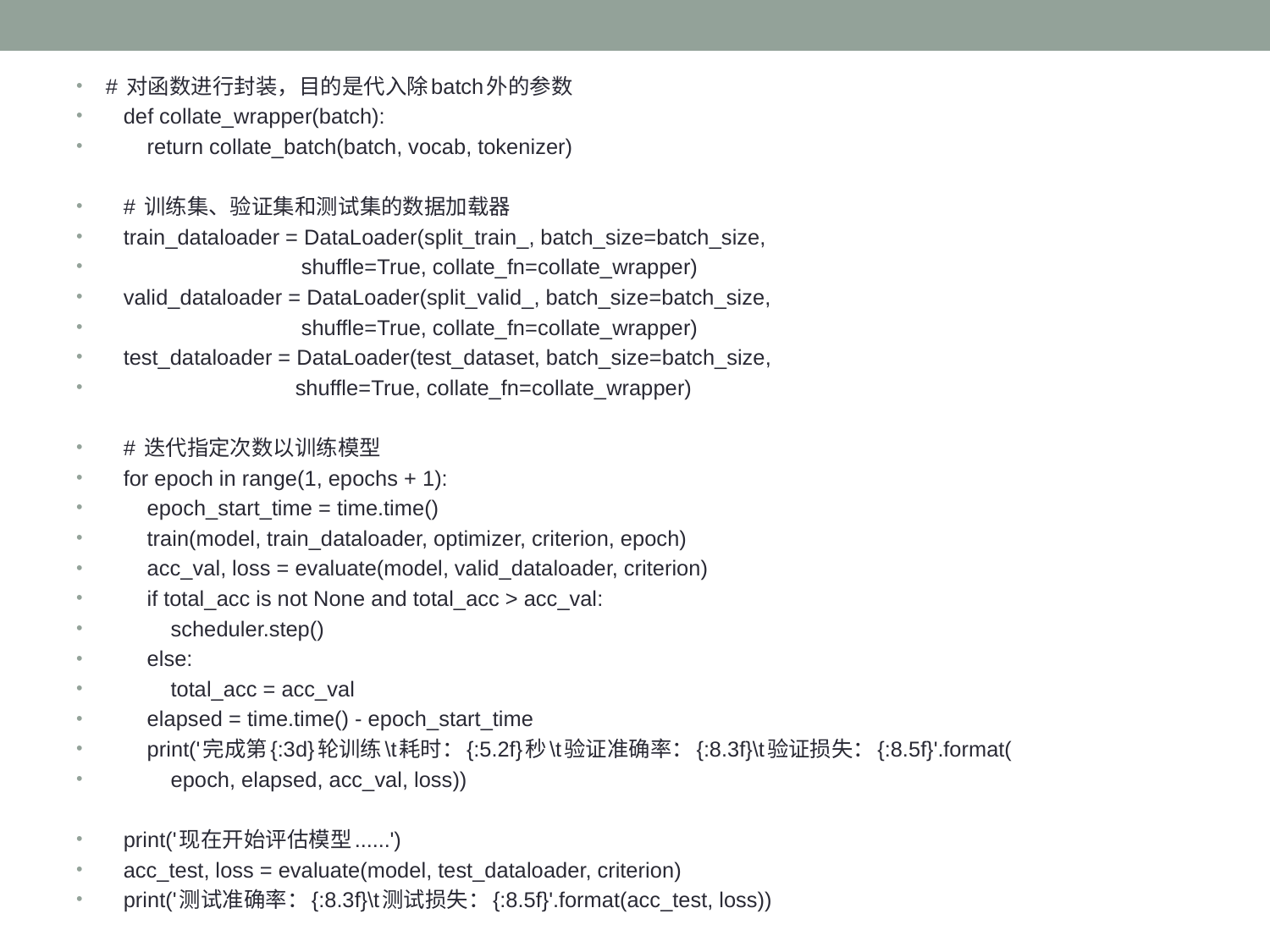

# 对函数进行封装，目的是代入除batch外的参数
    def collate_wrapper(batch):
        return collate_batch(batch, vocab, tokenizer)

    # 训练集、验证集和测试集的数据加载器
    train_dataloader = DataLoader(split_train_, batch_size=batch_size,
                                  shuffle=True, collate_fn=collate_wrapper)
    valid_dataloader = DataLoader(split_valid_, batch_size=batch_size,
                                  shuffle=True, collate_fn=collate_wrapper)
    test_dataloader = DataLoader(test_dataset, batch_size=batch_size,
                                 shuffle=True, collate_fn=collate_wrapper)

    # 迭代指定次数以训练模型
    for epoch in range(1, epochs + 1):
        epoch_start_time = time.time()
        train(model, train_dataloader, optimizer, criterion, epoch)
        acc_val, loss = evaluate(model, valid_dataloader, criterion)
        if total_acc is not None and total_acc > acc_val:
            scheduler.step()
        else:
            total_acc = acc_val
        elapsed = time.time() - epoch_start_time
        print('完成第{:3d}轮训练\t耗时：{:5.2f}秒\t验证准确率：{:8.3f}\t验证损失：{:8.5f}'.format(
            epoch, elapsed, acc_val, loss))

    print('现在开始评估模型......')
    acc_test, loss = evaluate(model, test_dataloader, criterion)
    print('测试准确率：{:8.3f}\t测试损失：{:8.5f}'.format(acc_test, loss))